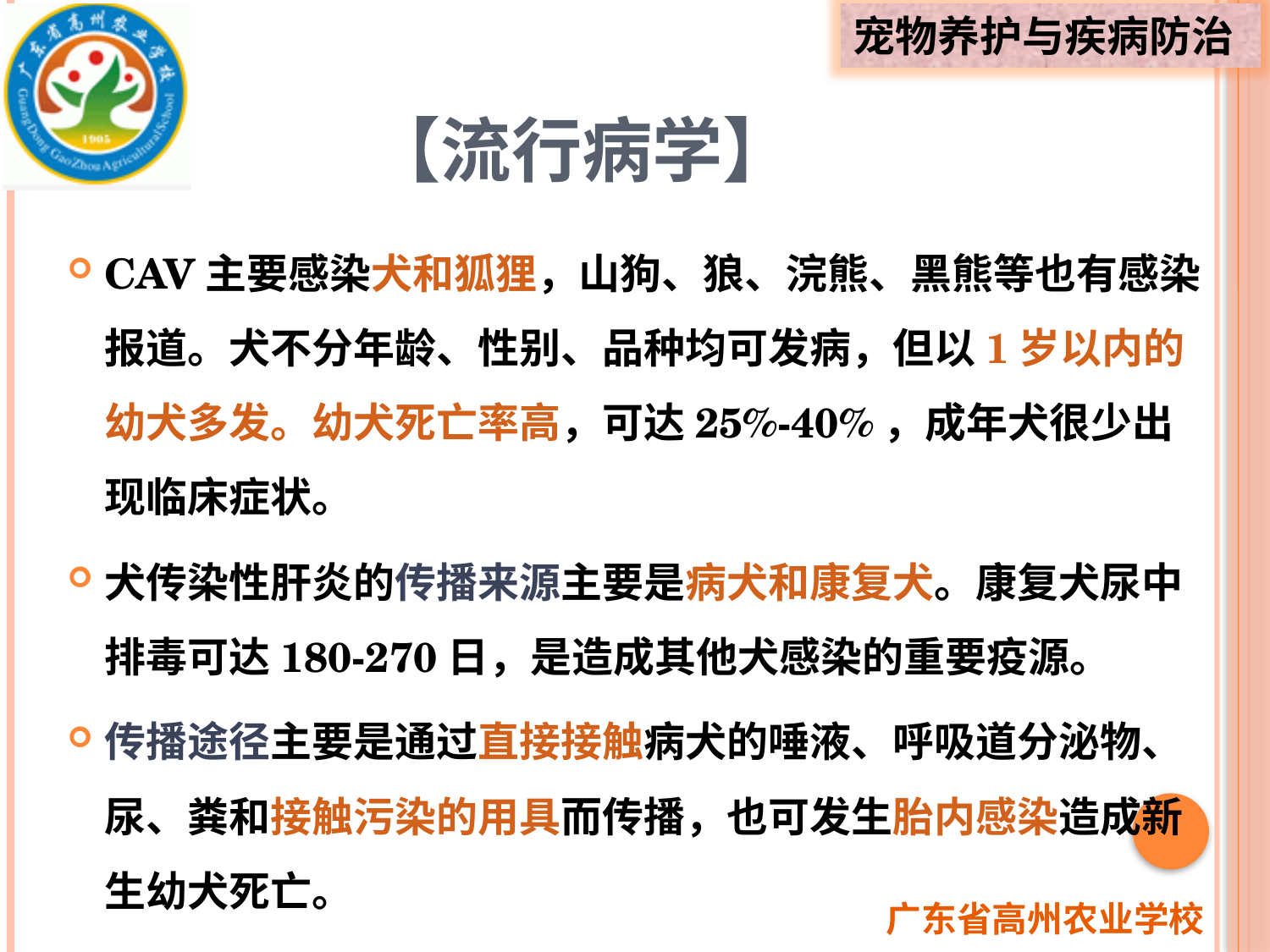

# 【流行病学】
CAV主要感染犬和狐狸，山狗、狼、浣熊、黑熊等也有感染报道。犬不分年龄、性别、品种均可发病，但以1岁以内的幼犬多发。幼犬死亡率高，可达25%-40%，成年犬很少出现临床症状。
犬传染性肝炎的传播来源主要是病犬和康复犬。康复犬尿中排毒可达180-270日，是造成其他犬感染的重要疫源。
传播途径主要是通过直接接触病犬的唾液、呼吸道分泌物、尿、粪和接触污染的用具而传播，也可发生胎内感染造成新生幼犬死亡。